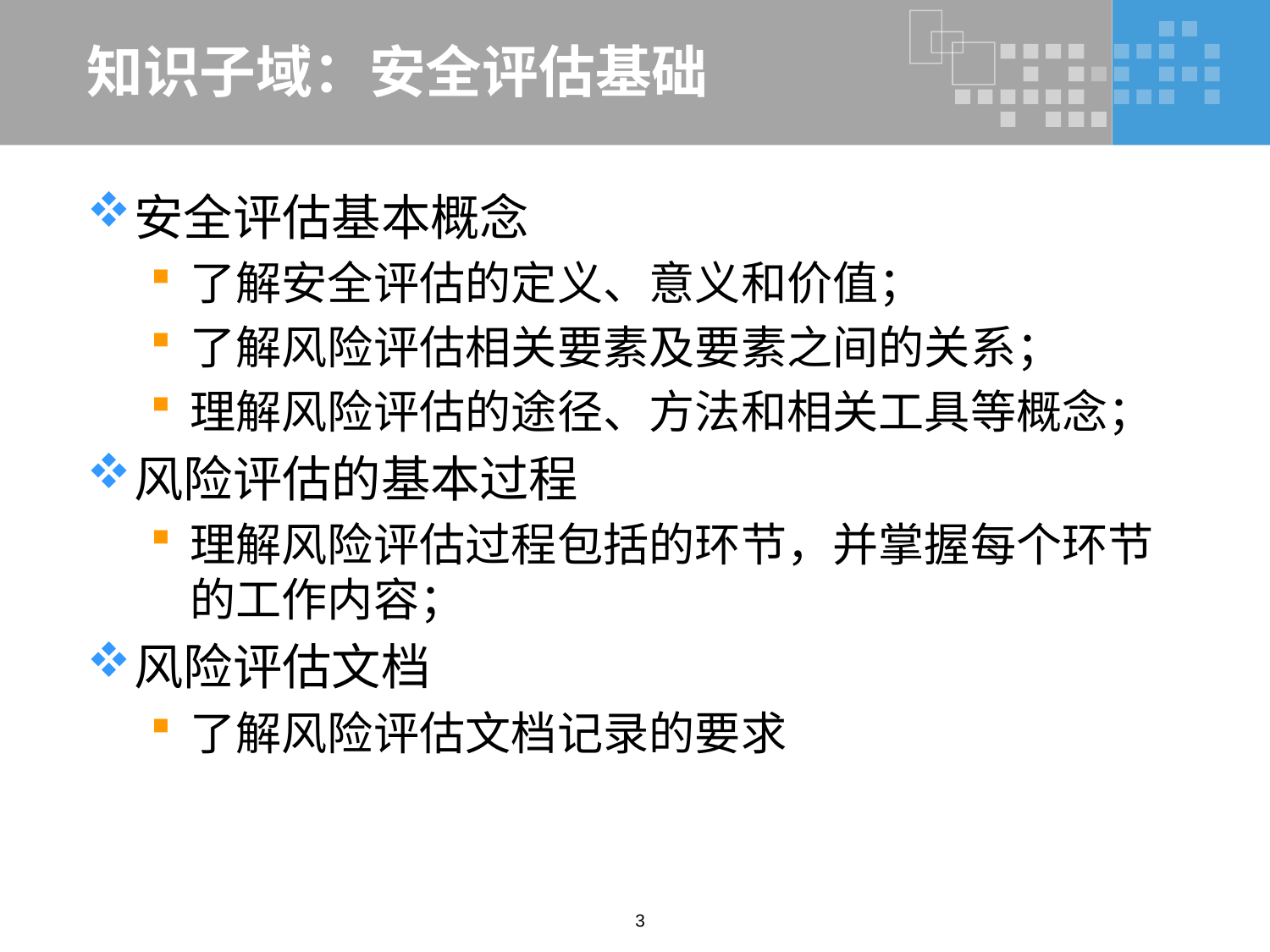

# 知识子域：安全评估基础
安全评估基本概念
了解安全评估的定义、意义和价值；
了解风险评估相关要素及要素之间的关系；
理解风险评估的途径、方法和相关工具等概念；
风险评估的基本过程
理解风险评估过程包括的环节，并掌握每个环节的工作内容；
风险评估文档
了解风险评估文档记录的要求

3